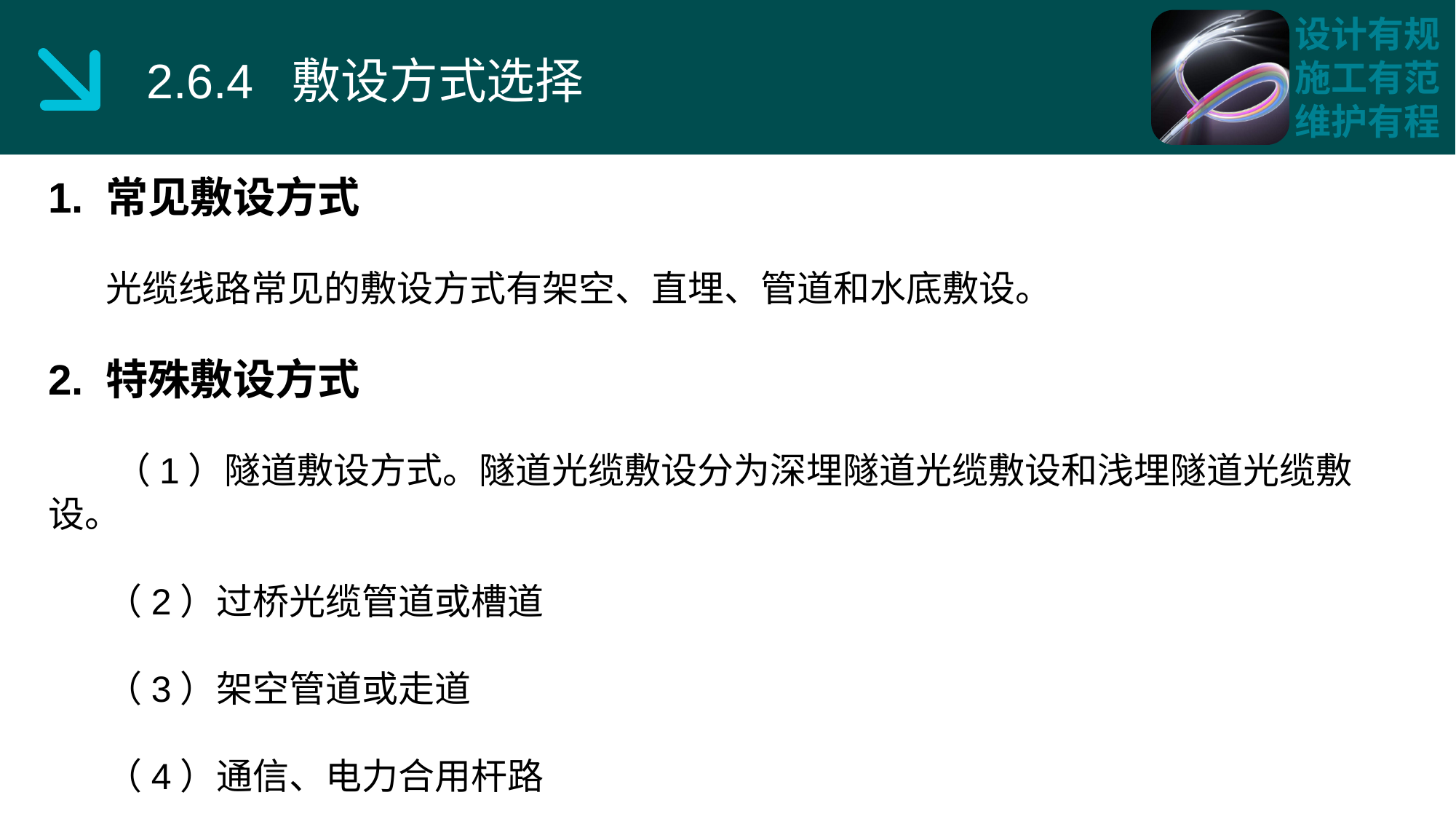

2.6.4  敷设方式选择

1. 常见敷设方式

      光缆线路常见的敷设方式有架空、直埋、管道和水底敷设。

2. 特殊敷设方式

       （1）隧道敷设方式。隧道光缆敷设分为深埋隧道光缆敷设和浅埋隧道光缆敷设。

      （2）过桥光缆管道或槽道

      （3）架空管道或走道

      （4）通信、电力合用杆路